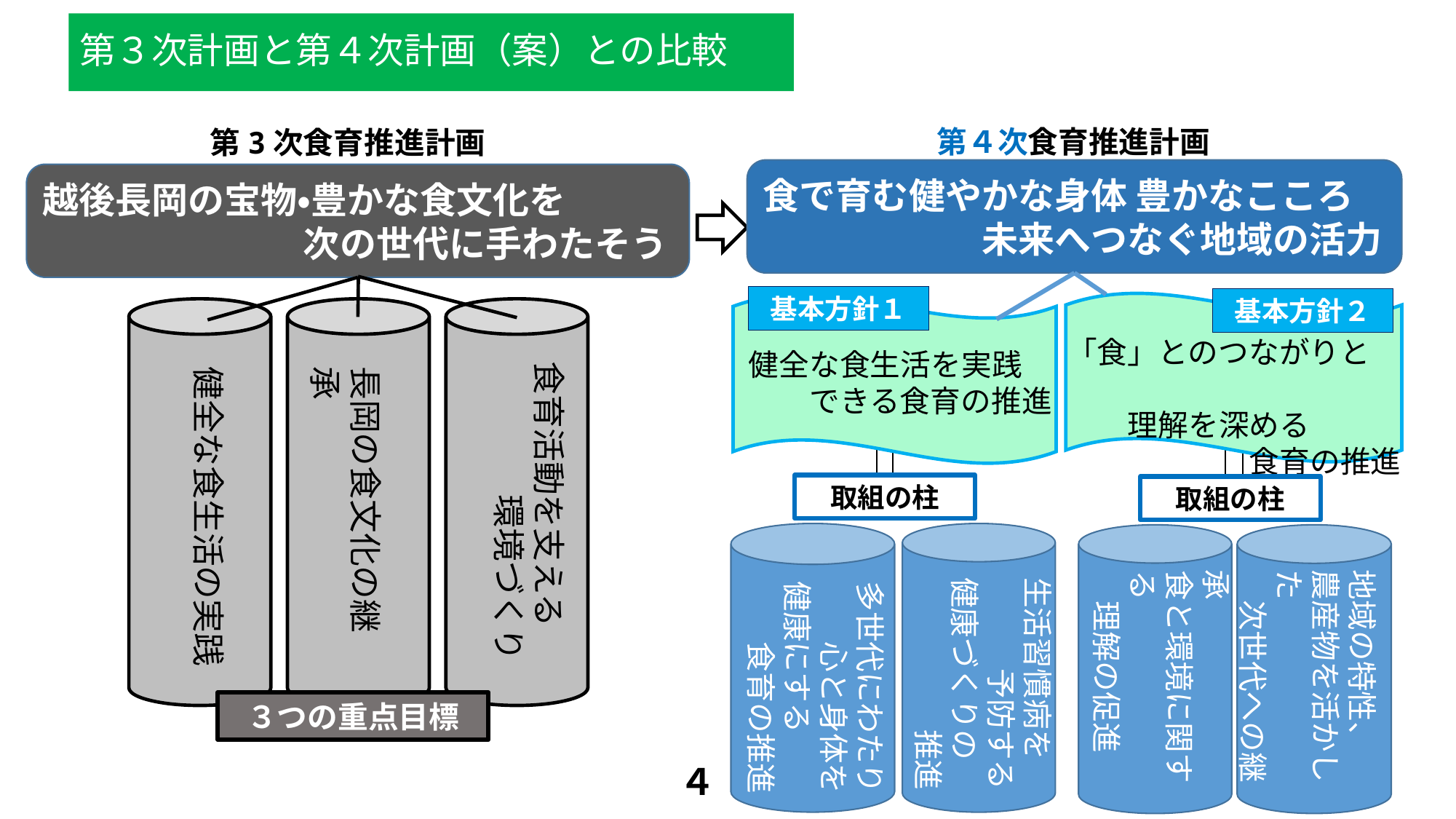

# 第３次計画と第４次計画（案）との比較
第４次食育推進計画
食で育む健やかな身体 豊かなこころ
　　　　　　未来へつなぐ地域の活力
「食」とのつながりと
　　理解を深める
　　　　　　食育の推進
健全な食生活を実践
　　できる食育の推進
基本方針１
基本方針２

第3次食育推進計画
越後長岡の宝物・豊かな食文化を
　　　　　　　次の世代に手わたそう

食育活動を支える
　　　　環境づくり
長岡の食文化の継承
健全な食生活の実践

取組の柱
取組の柱

地域の特性、
農産物を活かした
　次世代への継承
食と環境に関する　　　　　　　理解の促進
生活習慣病を
　　　予防する
健康づくりの
　　　　　推進
多世代にわたり
　　心と身体を
健康にする
　　食育の推進
３つの重点目標
４